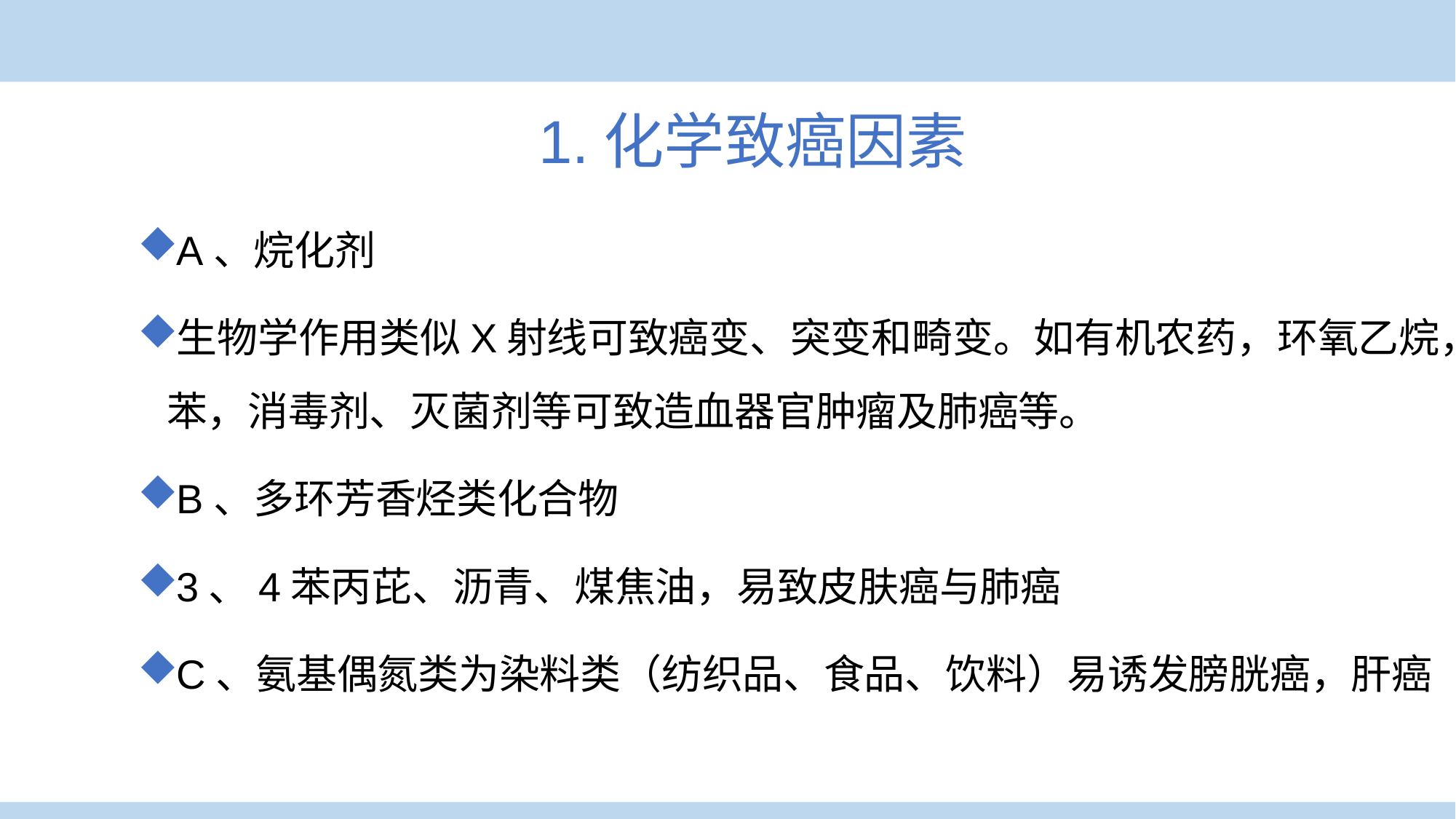

1.化学致癌因素
A、烷化剂
生物学作用类似X射线可致癌变、突变和畸变。如有机农药，环氧乙烷，苯，消毒剂、灭菌剂等可致造血器官肿瘤及肺癌等。
B、多环芳香烃类化合物
3、4苯丙芘、沥青、煤焦油，易致皮肤癌与肺癌
C、氨基偶氮类为染料类（纺织品、食品、饮料）易诱发膀胱癌，肝癌